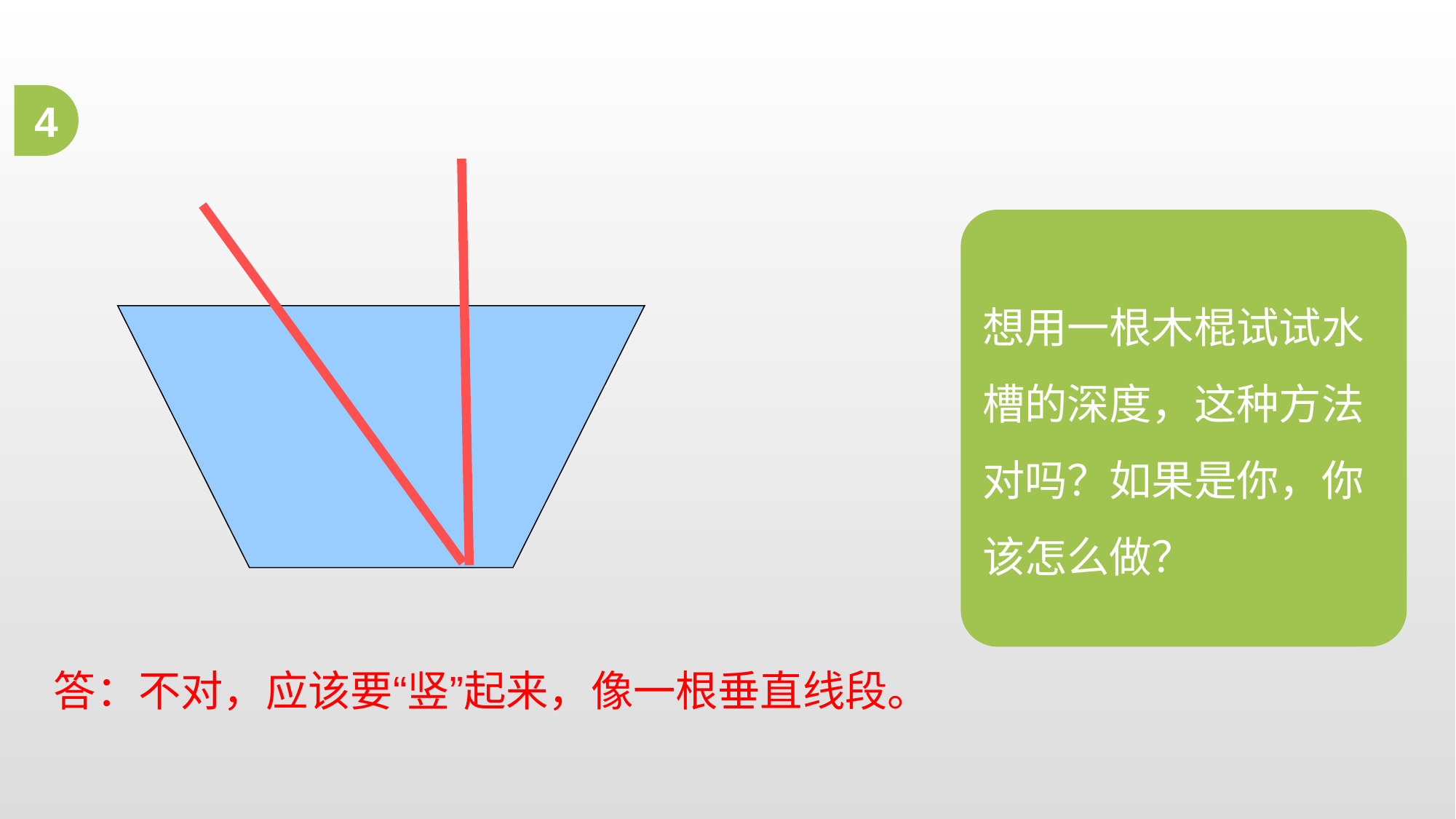

4

想用一根木棍试试水槽的深度，这种方法对吗？如果是你，你该怎么做？

答：不对，应该要“竖”起来，像一根垂直线段。